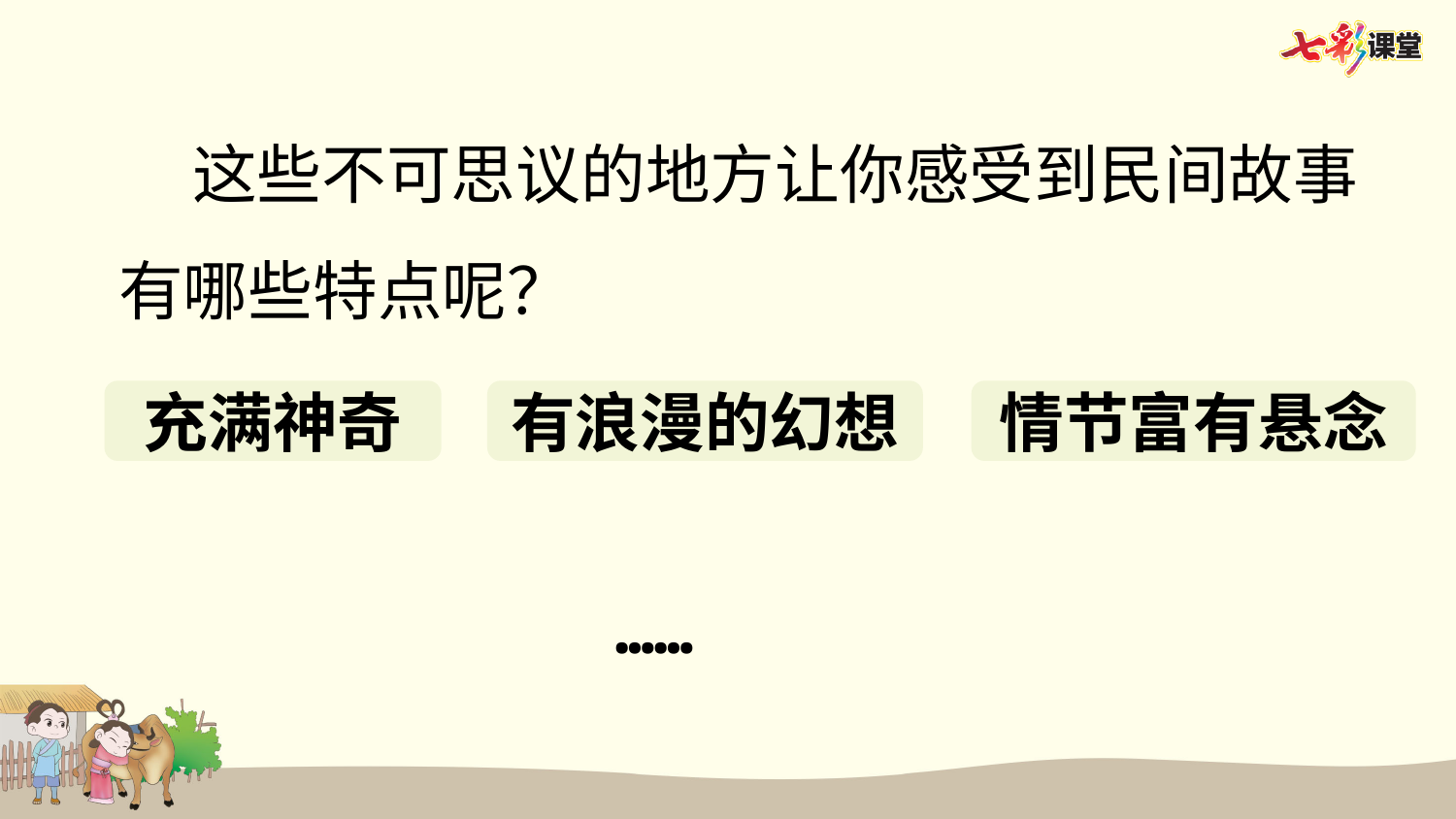

这些不可思议的地方让你感受到民间故事有哪些特点呢？
充满神奇
有浪漫的幻想
情节富有悬念
……